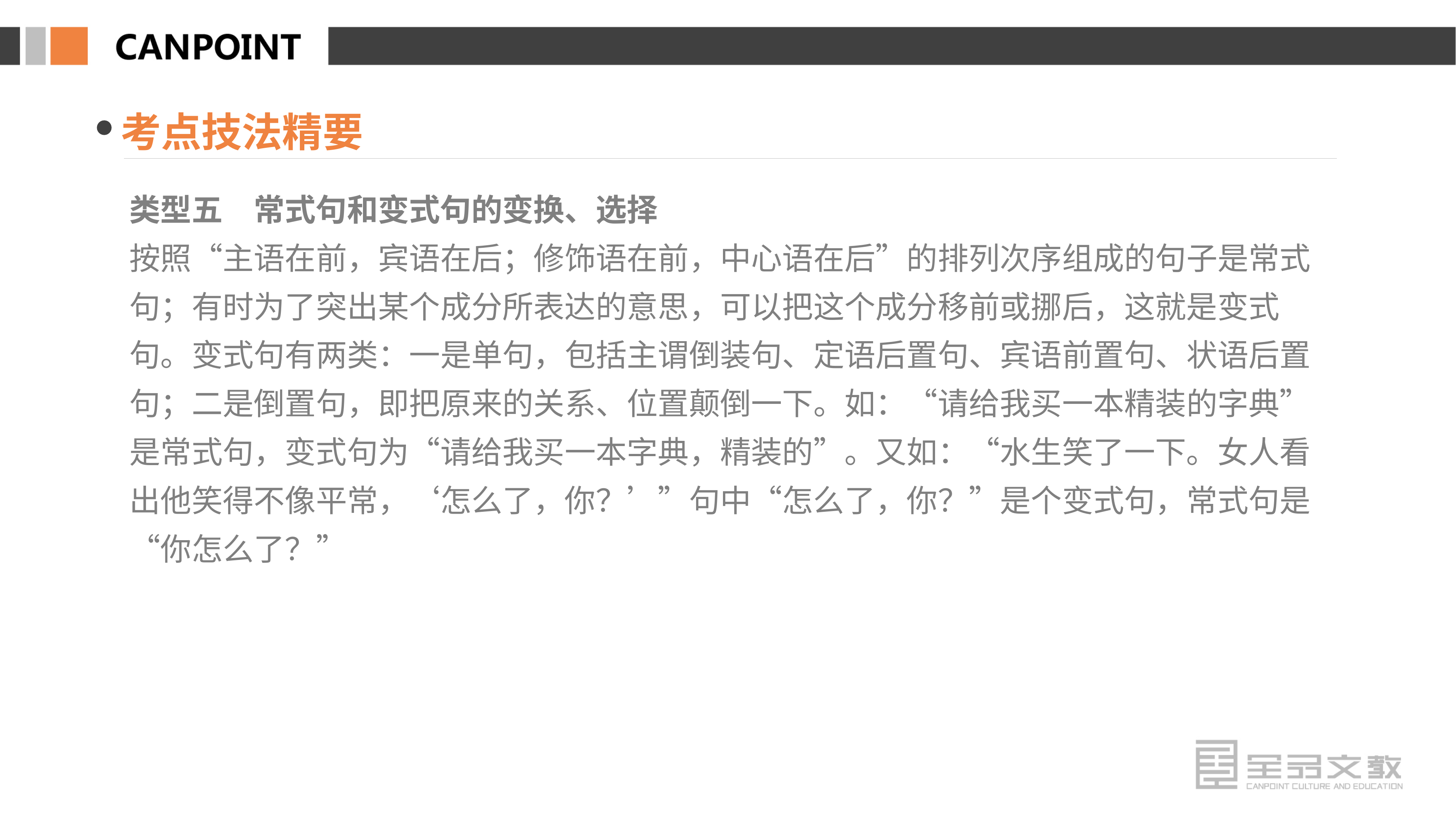

考点技法精要

类型五　常式句和变式句的变换、选择
按照“主语在前，宾语在后；修饰语在前，中心语在后”的排列次序组成的句子是常式句；有时为了突出某个成分所表达的意思，可以把这个成分移前或挪后，这就是变式句。变式句有两类：一是单句，包括主谓倒装句、定语后置句、宾语前置句、状语后置句；二是倒置句，即把原来的关系、位置颠倒一下。如：“请给我买一本精装的字典”是常式句，变式句为“请给我买一本字典，精装的”。又如：“水生笑了一下。女人看出他笑得不像平常，‘怎么了，你？’”句中“怎么了，你？”是个变式句，常式句是“你怎么了？”